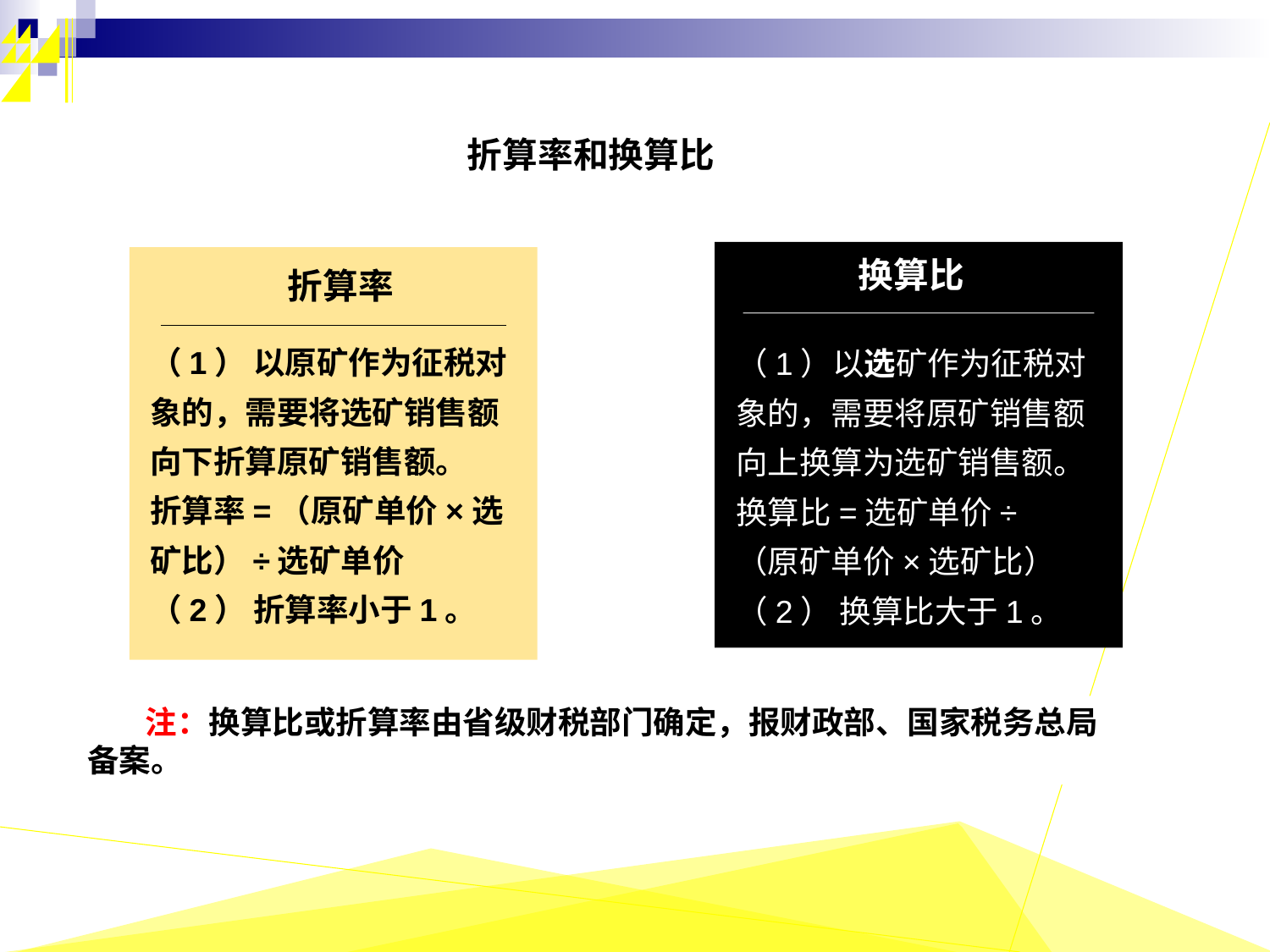

折算率和换算比

换算比

（1）以选矿作为征税对象的，需要将原矿销售额向上换算为选矿销售额。
换算比=选矿单价÷  （原矿单价×选矿比）
（2） 换算比大于1。

折算率
（1） 以原矿作为征税对象的，需要将选矿销售额向下折算原矿销售额。
折算率=（原矿单价×选矿比）÷选矿单价
（2） 折算率小于1。

       注：换算比或折算率由省级财税部门确定，报财政部、国家税务总局备案。